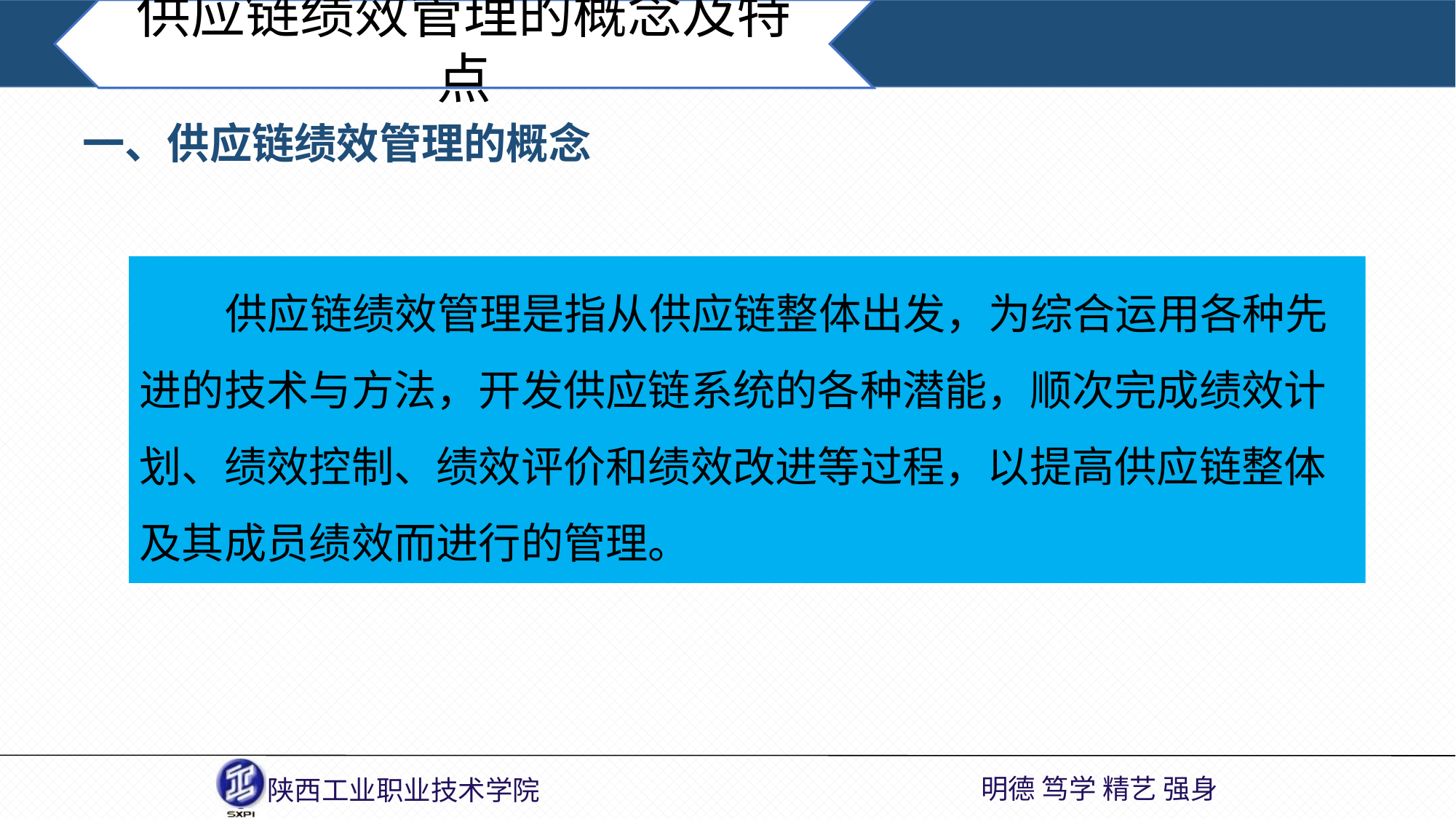

供应链绩效管理的概念及特点
一、供应链绩效管理的概念
        供应链绩效管理是指从供应链整体出发，为综合运用各种先进的技术与方法，开发供应链系统的各种潜能，顺次完成绩效计划、绩效控制、绩效评价和绩效改进等过程，以提高供应链整体及其成员绩效而进行的管理。